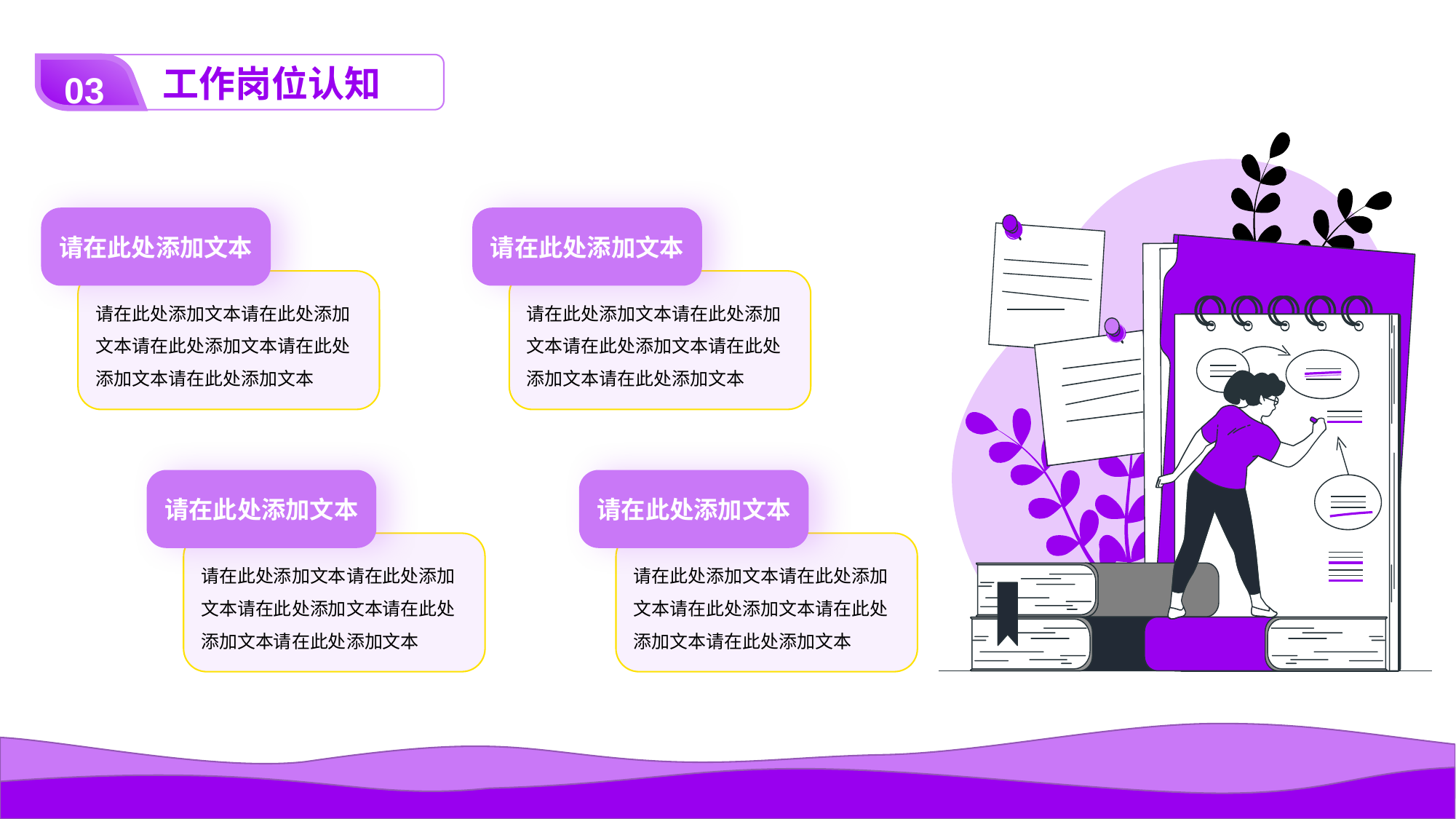

03

工作岗位认知

请在此处添加文本
请在此处添加文本
请在此处添加文本请在此处添加文本请在此处添加文本请在此处添加文本请在此处添加文本
请在此处添加文本请在此处添加文本请在此处添加文本请在此处添加文本请在此处添加文本
请在此处添加文本
请在此处添加文本
请在此处添加文本请在此处添加文本请在此处添加文本请在此处添加文本请在此处添加文本
请在此处添加文本请在此处添加文本请在此处添加文本请在此处添加文本请在此处添加文本